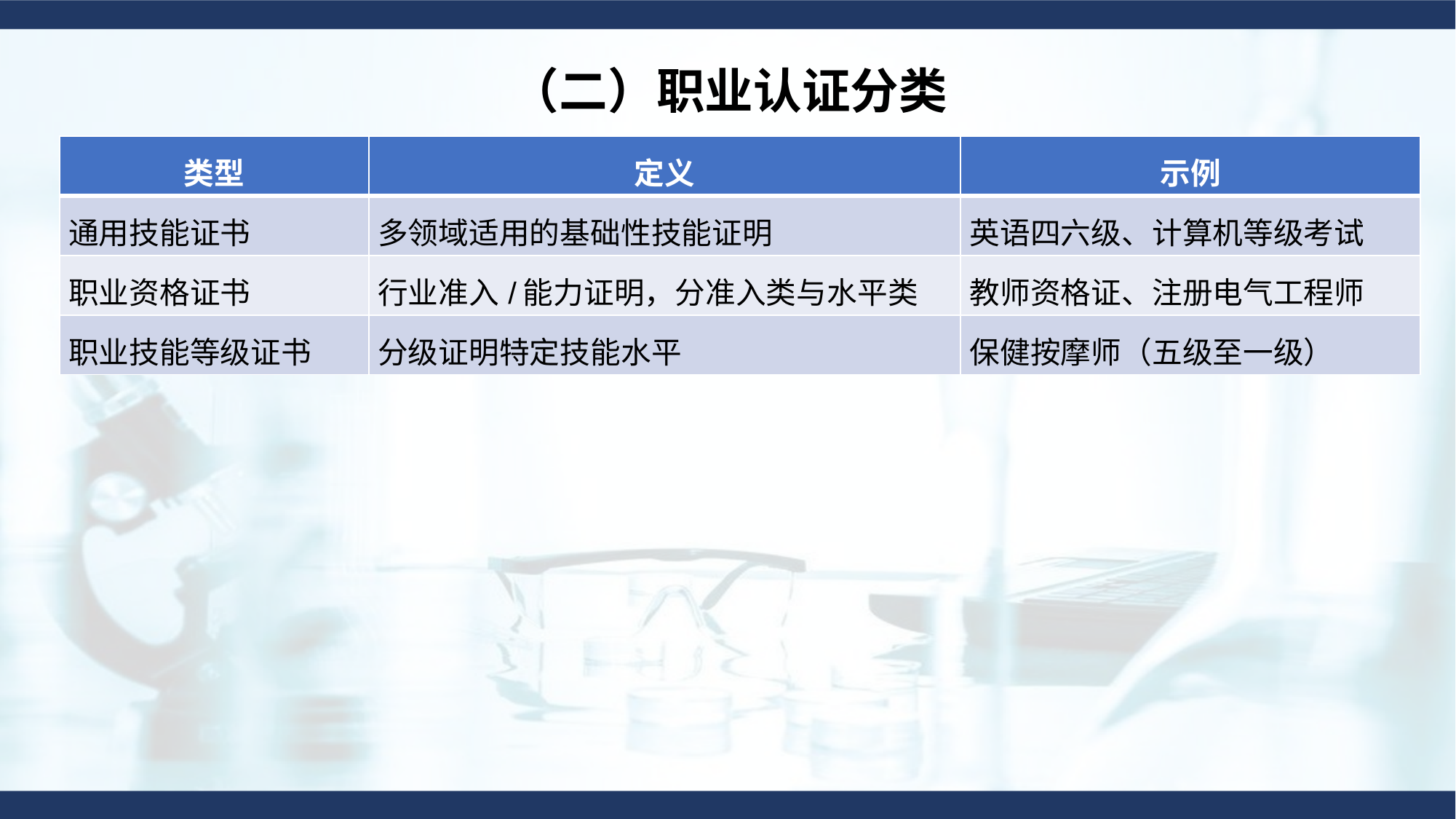

（二）职业认证分类

| 类型 | 定义 | 示例 |
| --- | --- | --- |
| 通用技能证书 | 多领域适用的基础性技能证明 | 英语四六级、计算机等级考试 |
| 职业资格证书 | 行业准入/能力证明，分准入类与水平类 | 教师资格证、注册电气工程师 |
| 职业技能等级证书 | 分级证明特定技能水平 | 保健按摩师（五级至一级） |